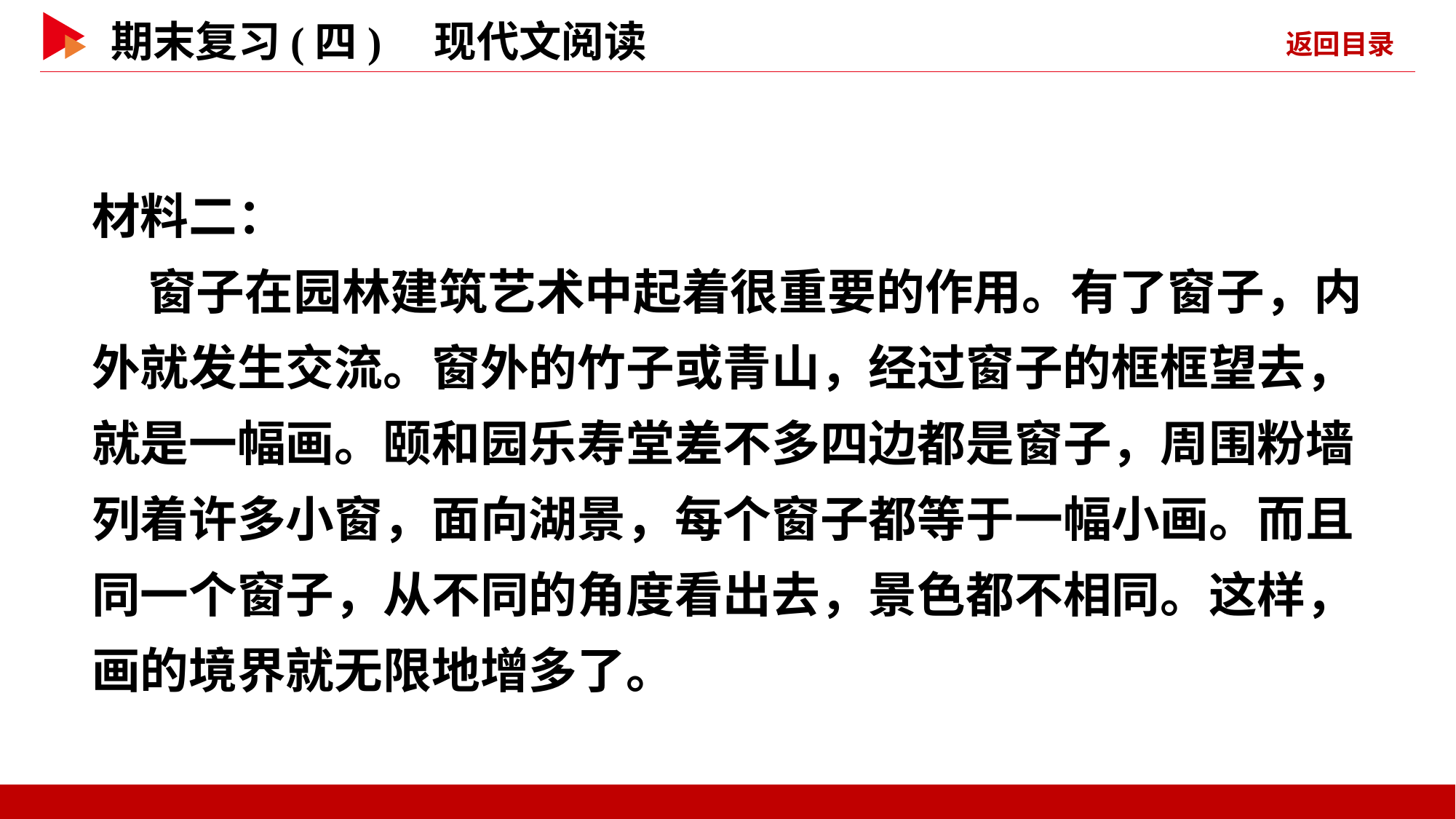

材料二：
    窗子在园林建筑艺术中起着很重要的作用。有了窗子，内外就发生交流。窗外的竹子或青山，经过窗子的框框望去，就是一幅画。颐和园乐寿堂差不多四边都是窗子，周围粉墙列着许多小窗，面向湖景，每个窗子都等于一幅小画。而且同一个窗子，从不同的角度看出去，景色都不相同。这样，画的境界就无限地增多了。